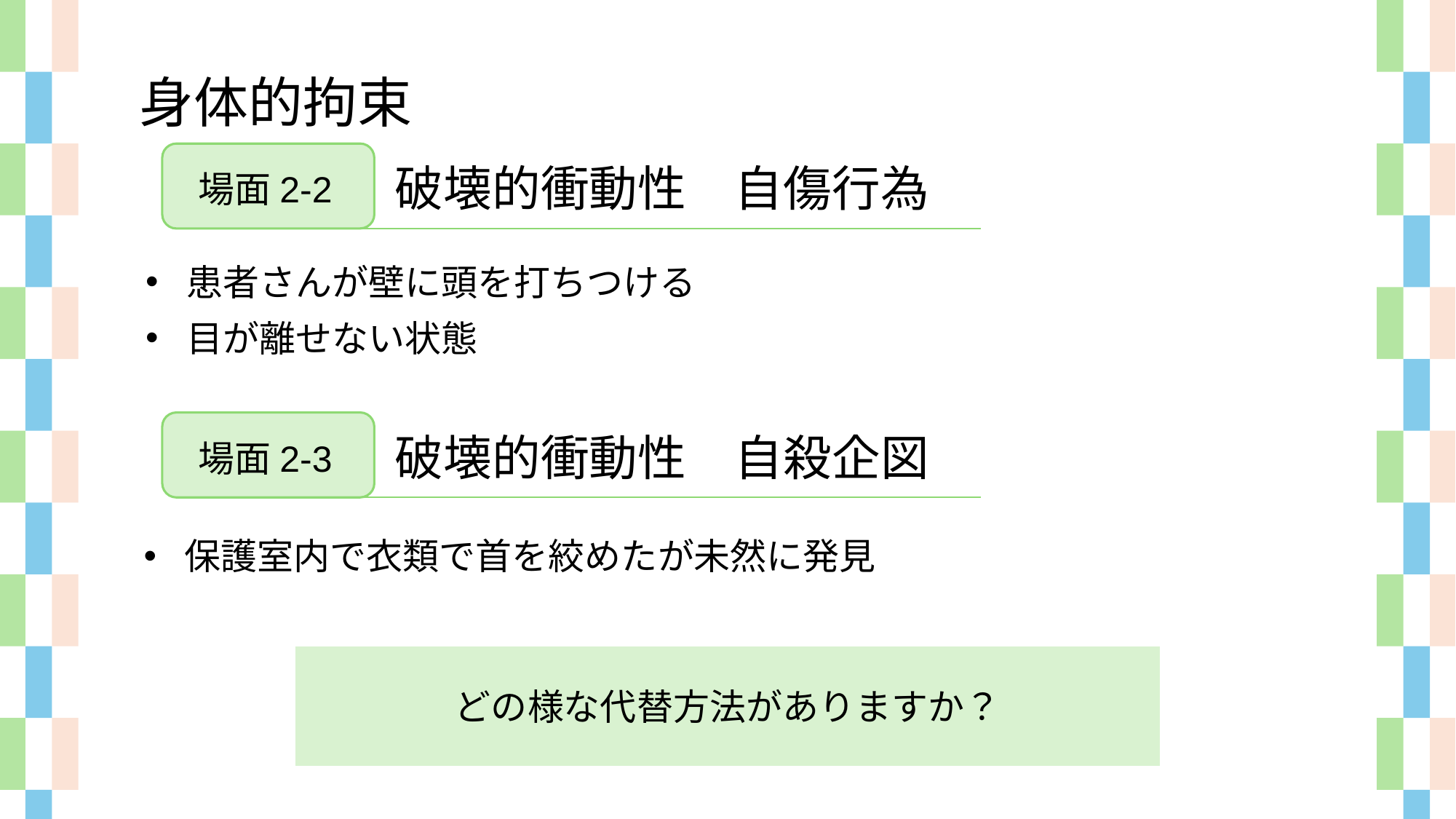

身体的拘束

破壊的衝動性　自傷行為
場面2-2
患者さんが壁に頭を打ちつける
目が離せない状態

破壊的衝動性　自殺企図
場面2-3
保護室内で衣類で首を絞めたが未然に発見

どの様な代替方法がありますか？